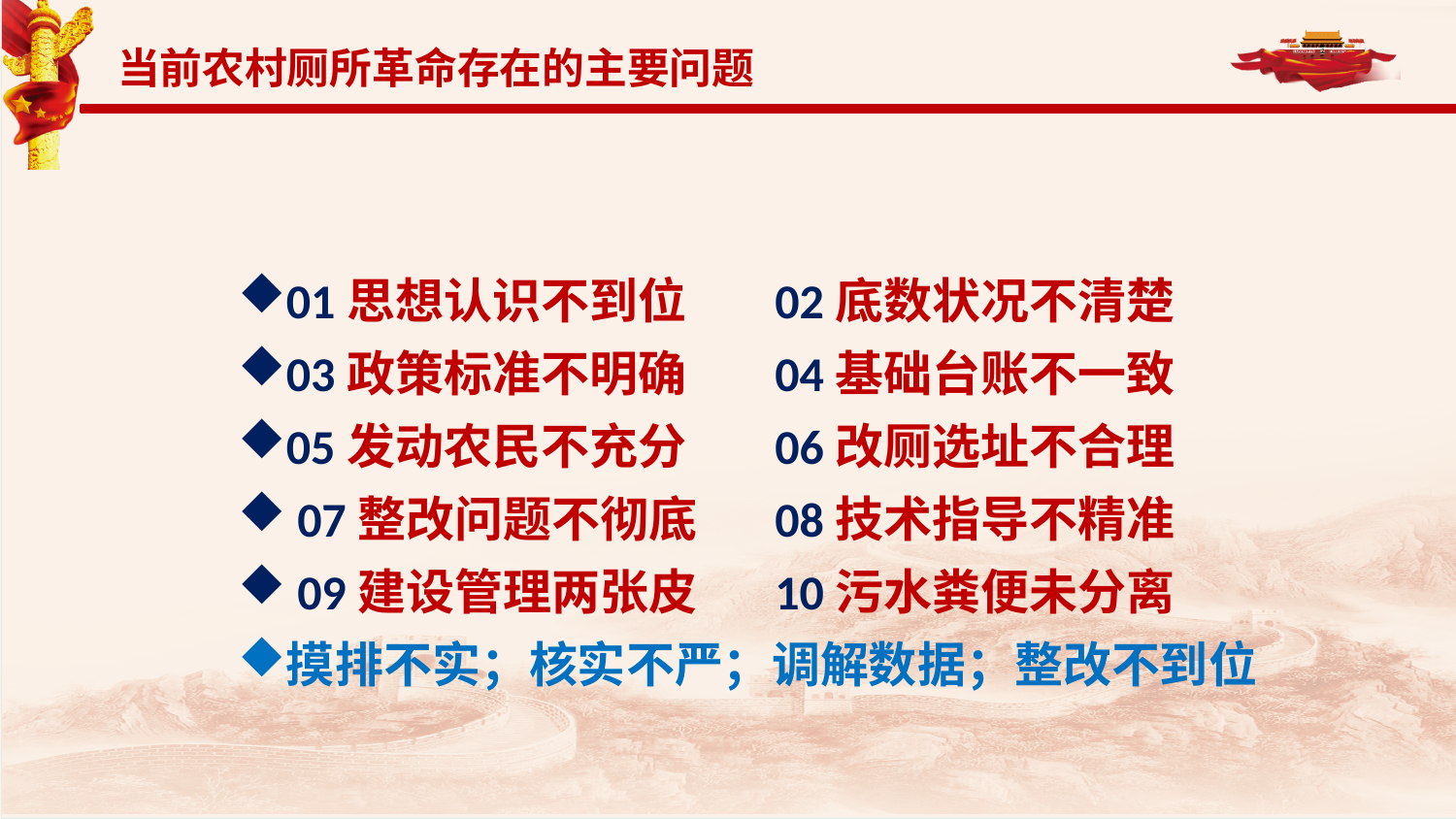

当前农村厕所革命存在的主要问题
01思想认识不到位       02底数状况不清楚
03政策标准不明确       04基础台账不一致
05发动农民不充分       06改厕选址不合理
 07整改问题不彻底      08技术指导不精准
 09建设管理两张皮      10污水粪便未分离
摸排不实；核实不严；调解数据；整改不到位